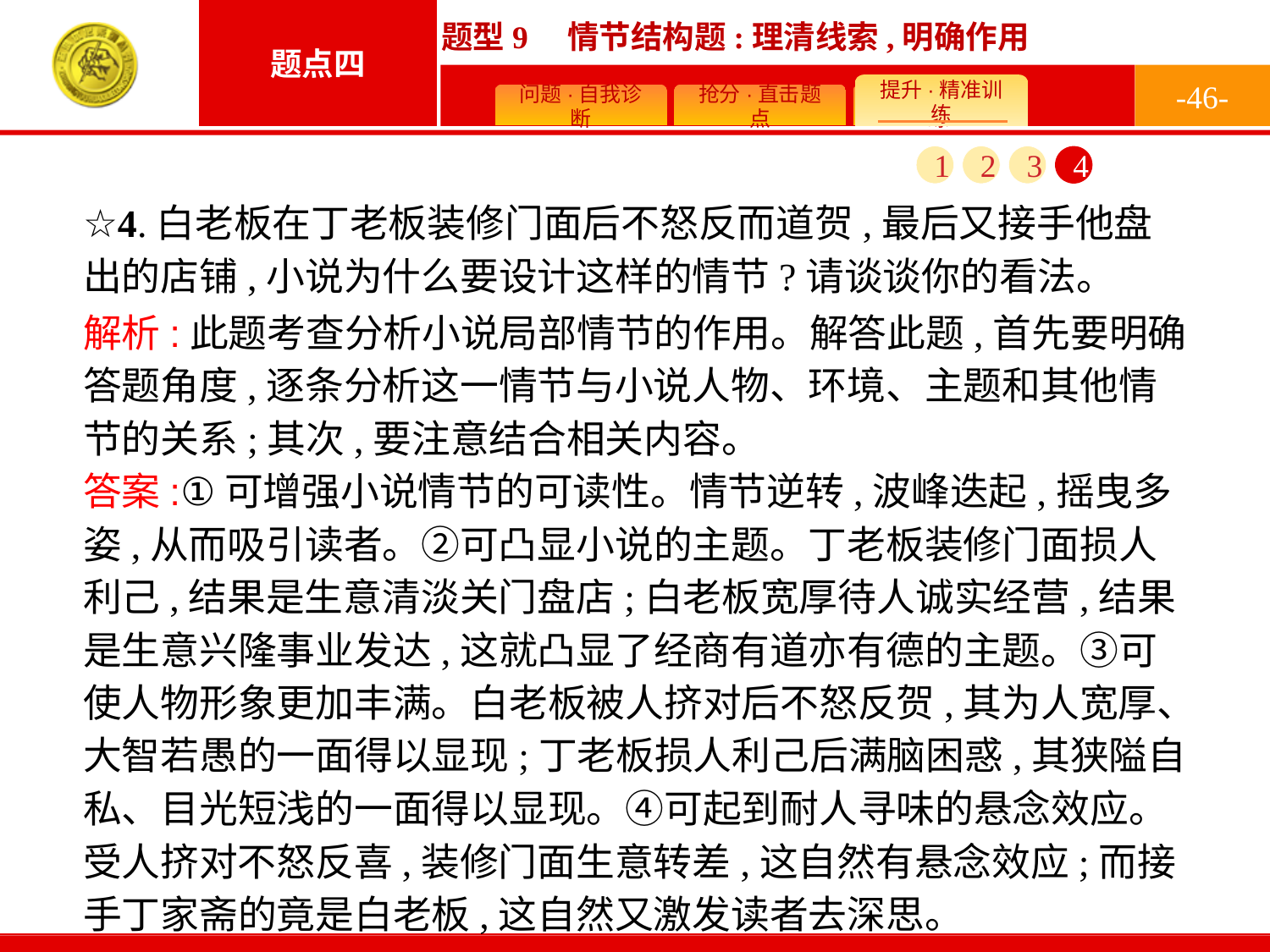

-46-
1
2
3
4
☆4.白老板在丁老板装修门面后不怒反而道贺,最后又接手他盘出的店铺,小说为什么要设计这样的情节?请谈谈你的看法。
解析:此题考查分析小说局部情节的作用。解答此题,首先要明确答题角度,逐条分析这一情节与小说人物、环境、主题和其他情节的关系;其次,要注意结合相关内容。
答案:①可增强小说情节的可读性。情节逆转,波峰迭起,摇曳多姿,从而吸引读者。②可凸显小说的主题。丁老板装修门面损人利己,结果是生意清淡关门盘店;白老板宽厚待人诚实经营,结果是生意兴隆事业发达,这就凸显了经商有道亦有德的主题。③可使人物形象更加丰满。白老板被人挤对后不怒反贺,其为人宽厚、大智若愚的一面得以显现;丁老板损人利己后满脑困惑,其狭隘自私、目光短浅的一面得以显现。④可起到耐人寻味的悬念效应。受人挤对不怒反喜,装修门面生意转差,这自然有悬念效应;而接手丁家斋的竟是白老板,这自然又激发读者去深思。